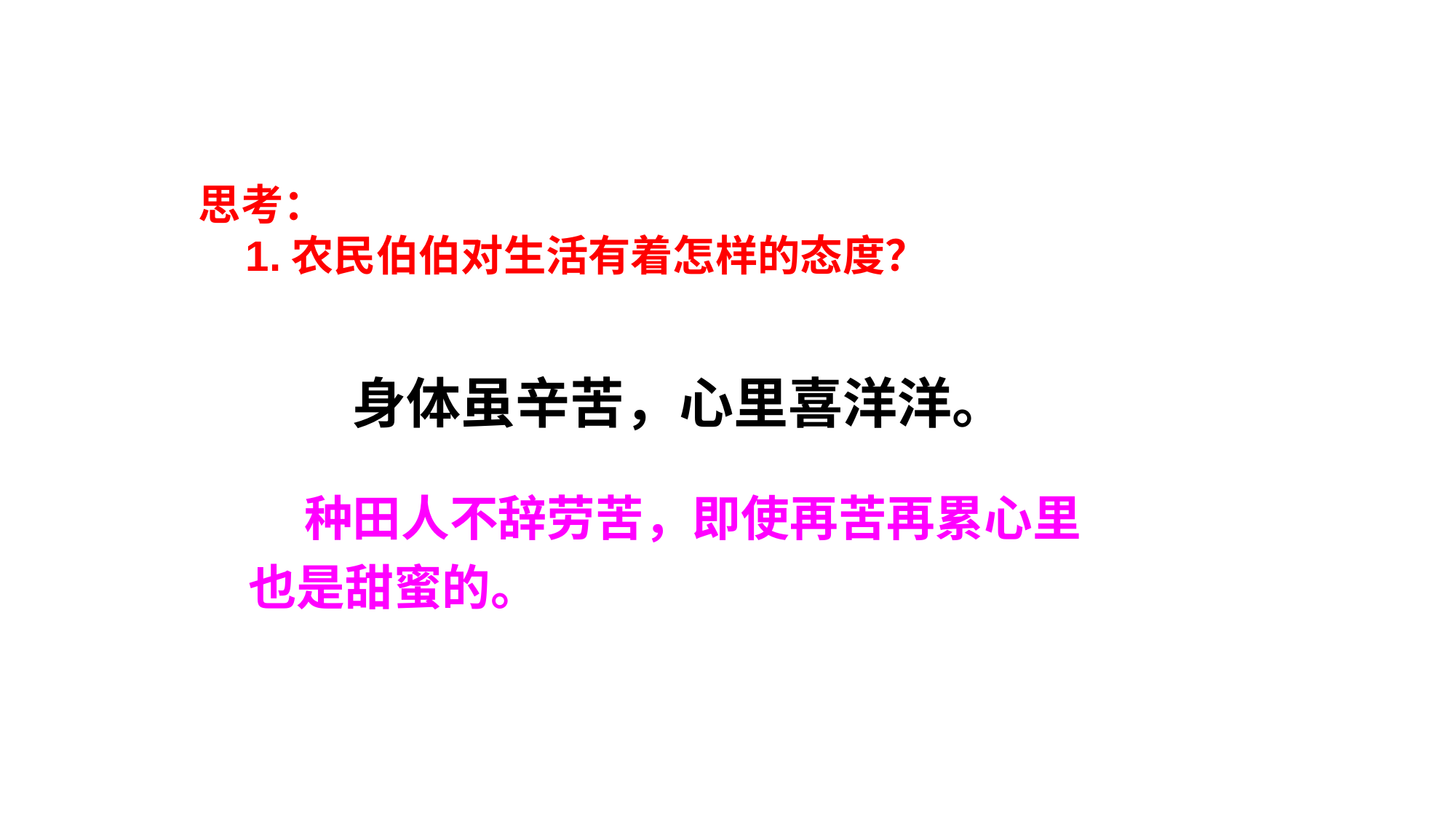

思考：
    1.农民伯伯对生活有着怎样的态度？
身体虽辛苦，心里喜洋洋。
    种田人不辞劳苦，即使再苦再累心里也是甜蜜的。